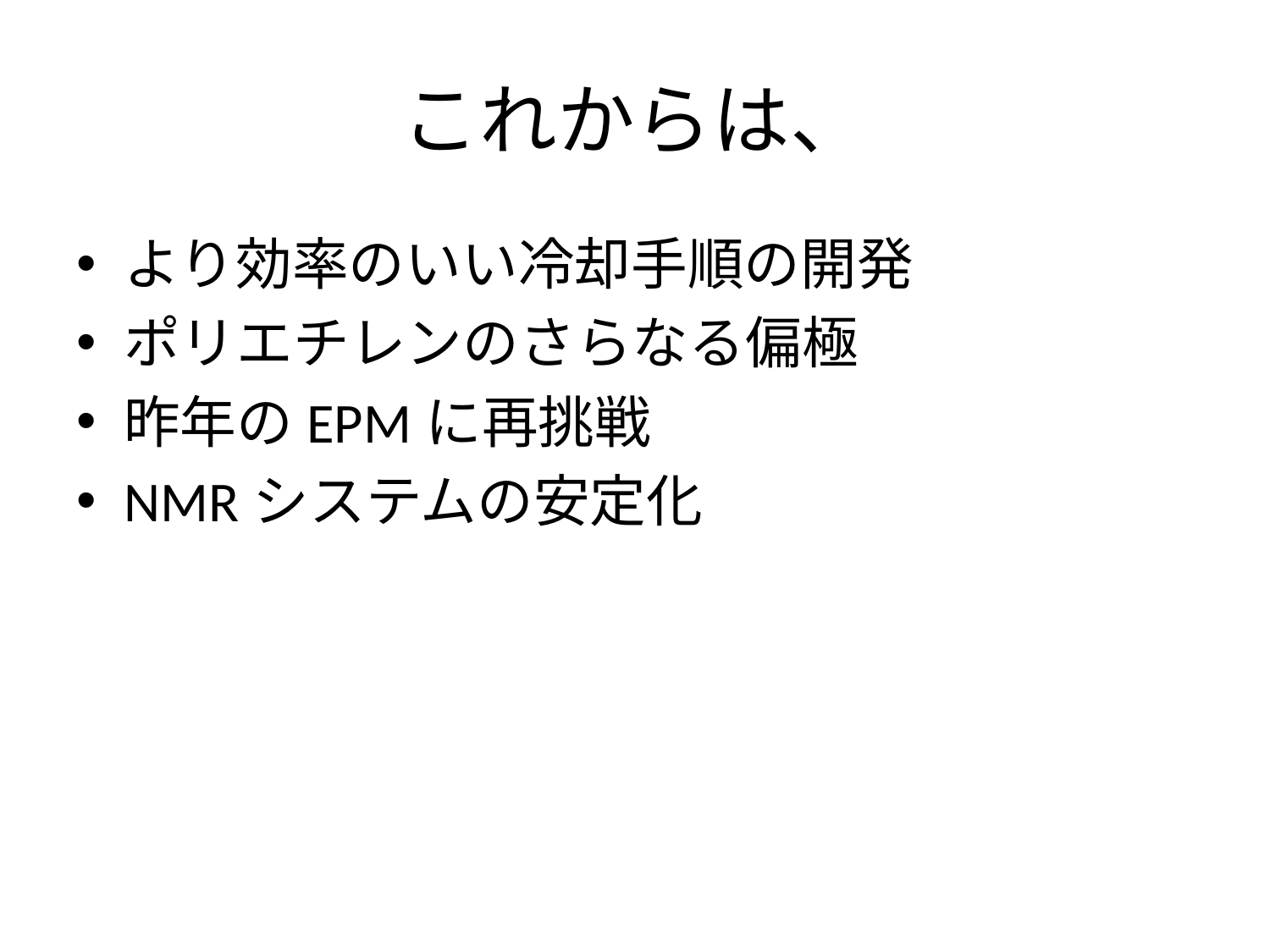

# これからは、
より効率のいい冷却手順の開発
ポリエチレンのさらなる偏極
昨年のEPMに再挑戦
NMRシステムの安定化